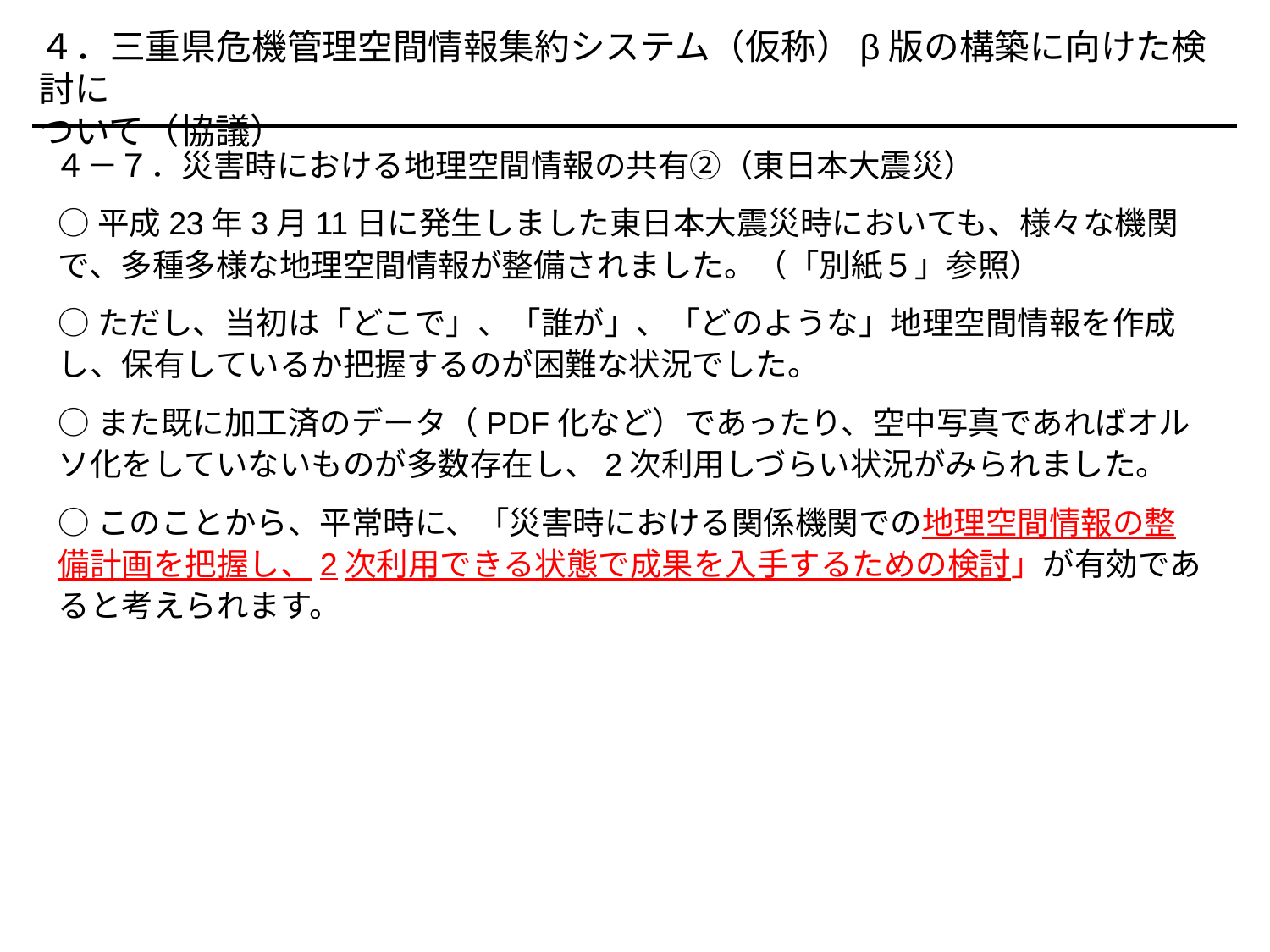

４．三重県危機管理空間情報集約システム（仮称）β版の構築に向けた検討に
ついて（協議）
　４－７．災害時における地理空間情報の共有②（東日本大震災）
○平成23年3月11日に発生しました東日本大震災時においても、様々な機関で、多種多様な地理空間情報が整備されました。（「別紙５」参照）
○ただし、当初は「どこで」、「誰が」、「どのような」地理空間情報を作成し、保有しているか把握するのが困難な状況でした。
○また既に加工済のデータ（PDF化など）であったり、空中写真であればオルソ化をしていないものが多数存在し、2次利用しづらい状況がみられました。
○このことから、平常時に、「災害時における関係機関での地理空間情報の整備計画を把握し、2次利用できる状態で成果を入手するための検討」が有効であると考えられます。